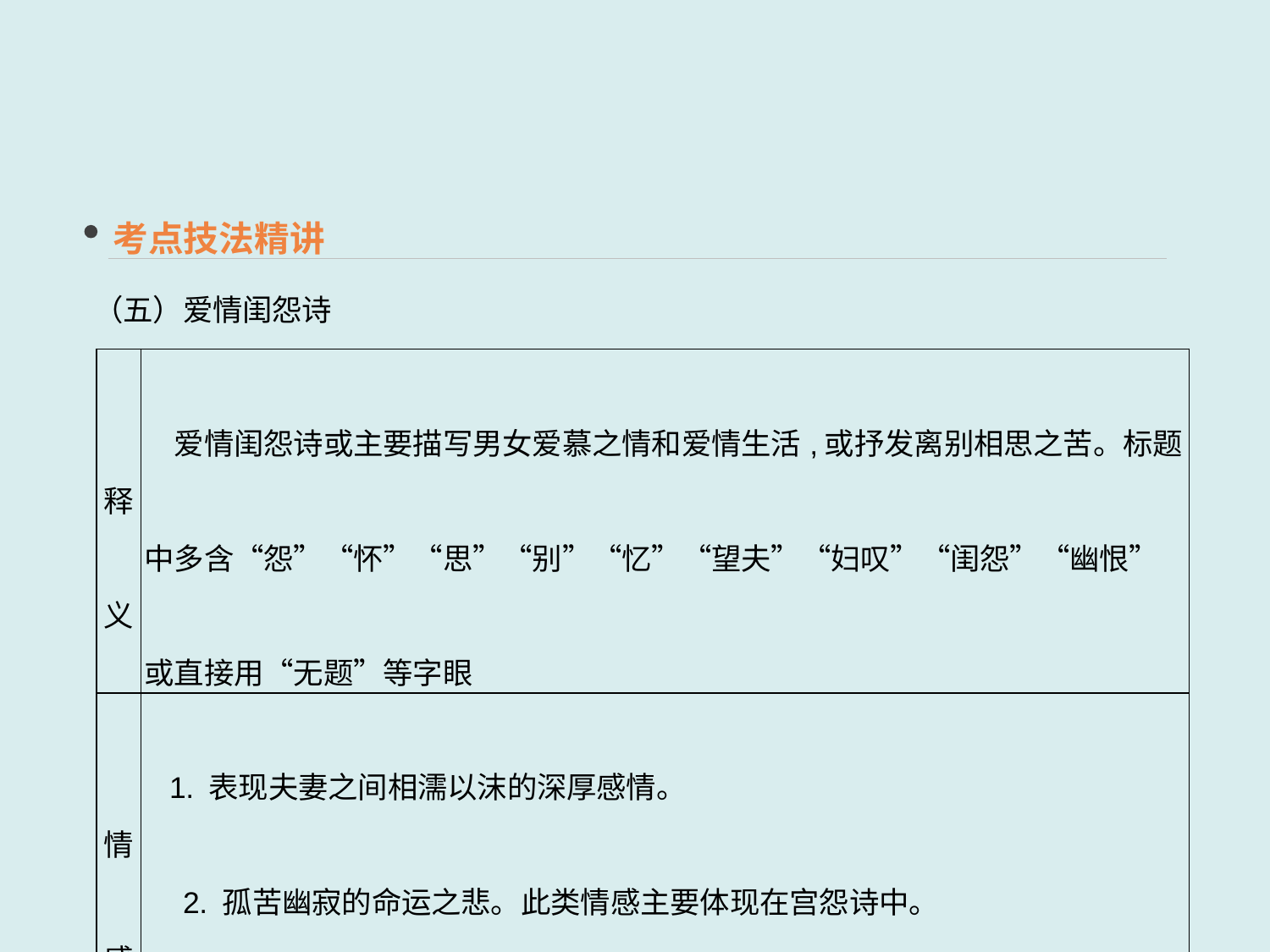

考点技法精讲

（五）爱情闺怨诗

| 释义 | 爱情闺怨诗或主要描写男女爱慕之情和爱情生活,或抒发离别相思之苦。标题中多含“怨”“怀”“思”“别”“忆”“望夫”“妇叹”“闺怨”“幽恨”或直接用“无题”等字眼 |
| --- | --- |
| 情感分类 | 1. 表现夫妻之间相濡以沫的深厚感情。 　2. 孤苦幽寂的命运之悲。此类情感主要体现在宫怨诗中。 　3. 思妇空闺、思念亲人、盼夫早归、渴望团聚的哀伤之情。 　4. 情梦难圆的遗憾与怅惘之情。 　5. 阴阳两隔的悼亡之痛 |